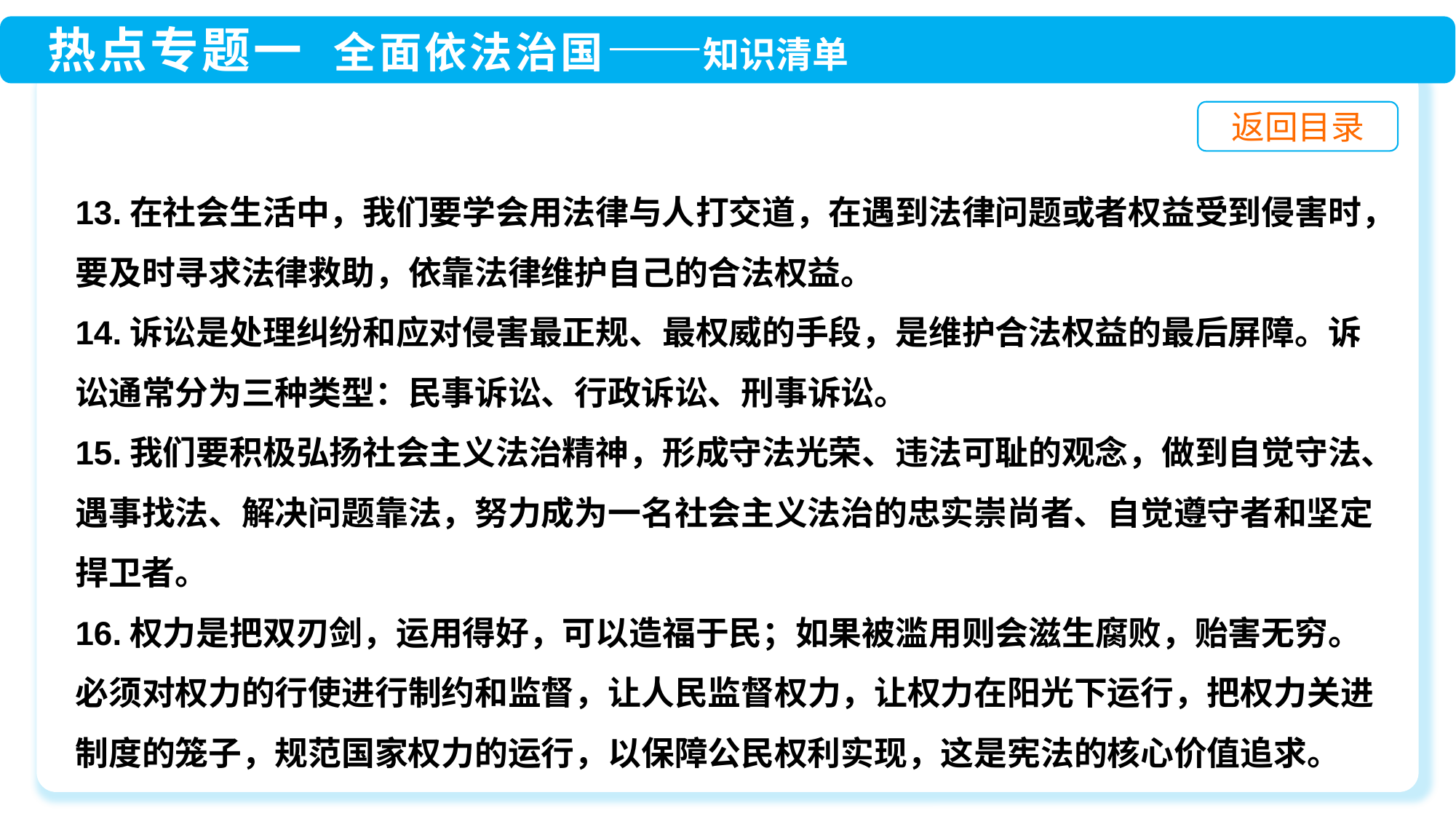

13.在社会生活中，我们要学会用法律与人打交道，在遇到法律问题或者权益受到侵害时，要及时寻求法律救助，依靠法律维护自己的合法权益。
14.诉讼是处理纠纷和应对侵害最正规、最权威的手段，是维护合法权益的最后屏障。诉讼通常分为三种类型：民事诉讼、行政诉讼、刑事诉讼。
15.我们要积极弘扬社会主义法治精神，形成守法光荣、违法可耻的观念，做到自觉守法、遇事找法、解决问题靠法，努力成为一名社会主义法治的忠实崇尚者、自觉遵守者和坚定捍卫者。
16.权力是把双刃剑，运用得好，可以造福于民；如果被滥用则会滋生腐败，贻害无穷。必须对权力的行使进行制约和监督，让人民监督权力，让权力在阳光下运行，把权力关进制度的笼子，规范国家权力的运行，以保障公民权利实现，这是宪法的核心价值追求。